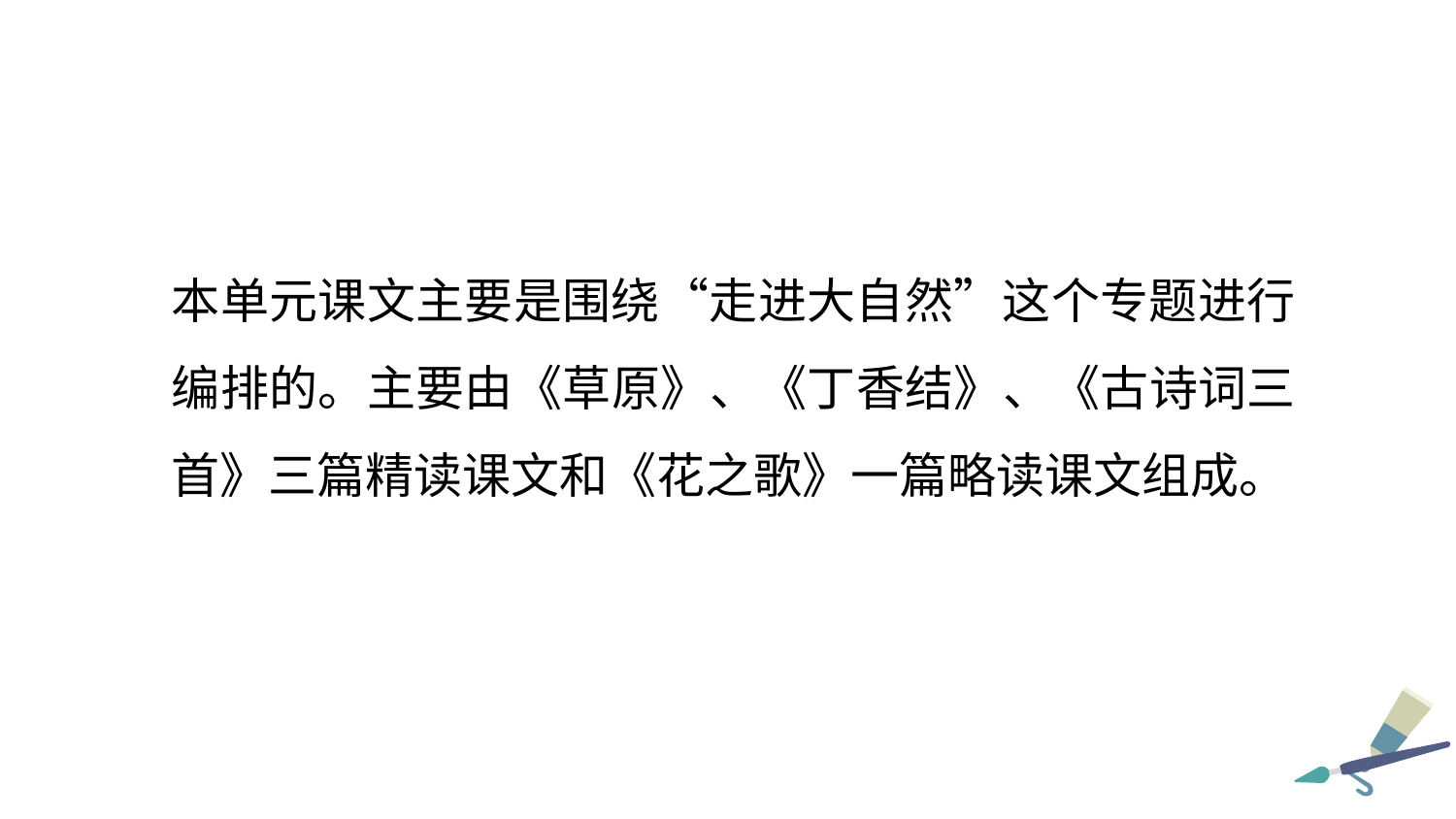

本单元课文主要是围绕“走进大自然”这个专题进行编排的。主要由《草原》、《丁香结》、《古诗词三首》三篇精读课文和《花之歌》一篇略读课文组成。